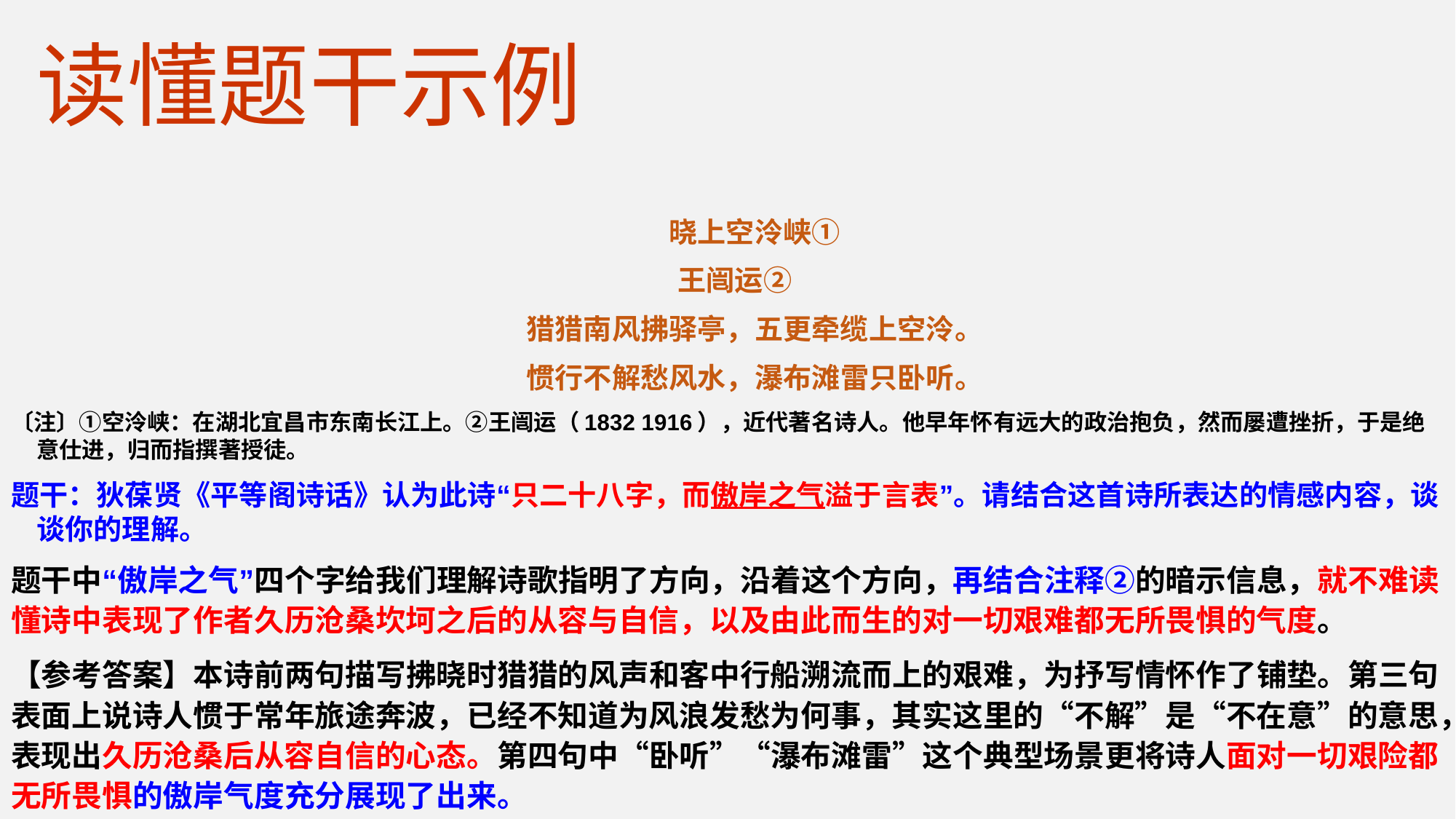

读懂题干示例
       晓上空泠峡①
 王闿运②
      猎猎南风拂驿亭，五更牵缆上空泠。
      惯行不解愁风水，瀑布滩雷只卧听。
〔注〕①空泠峡：在湖北宜昌市东南长江上。②王闿运（1832 1916），近代著名诗人。他早年怀有远大的政治抱负，然而屡遭挫折，于是绝意仕进，归而指撰著授徒。
题干：狄葆贤《平等阁诗话》认为此诗“只二十八字，而傲岸之气溢于言表”。请结合这首诗所表达的情感内容，谈谈你的理解。
题干中“傲岸之气”四个字给我们理解诗歌指明了方向，沿着这个方向，再结合注释②的暗示信息，就不难读懂诗中表现了作者久历沧桑坎坷之后的从容与自信，以及由此而生的对一切艰难都无所畏惧的气度。
【参考答案】本诗前两句描写拂晓时猎猎的风声和客中行船溯流而上的艰难，为抒写情怀作了铺垫。第三句表面上说诗人惯于常年旅途奔波，已经不知道为风浪发愁为何事，其实这里的“不解”是“不在意”的意思，表现出久历沧桑后从容自信的心态。第四句中“卧听”“瀑布滩雷”这个典型场景更将诗人面对一切艰险都无所畏惧的傲岸气度充分展现了出来。